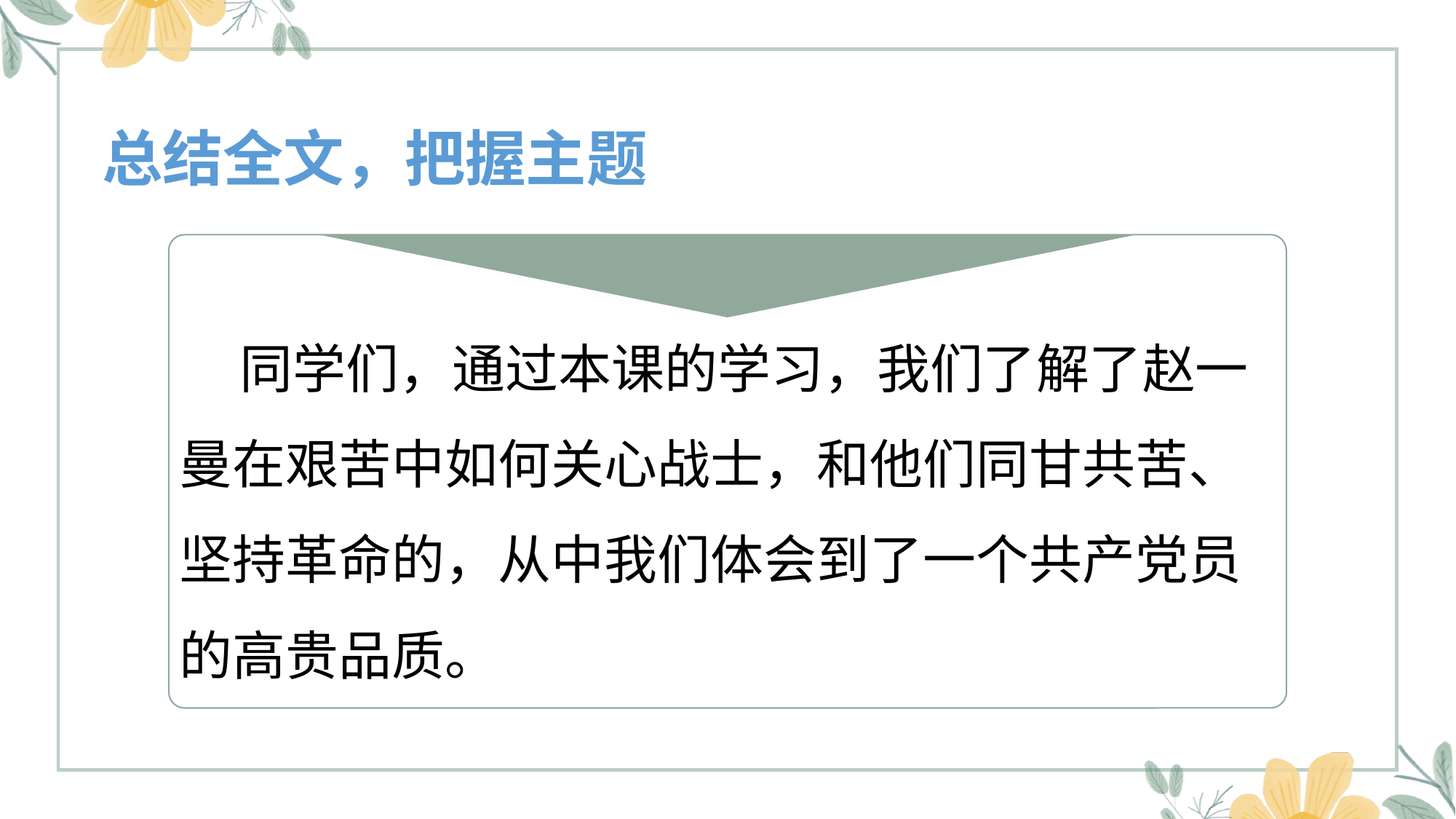

总结全文，把握主题

    同学们，通过本课的学习，我们了解了赵一曼在艰苦中如何关心战士，和他们同甘共苦、坚持革命的，从中我们体会到了一个共产党员的高贵品质。